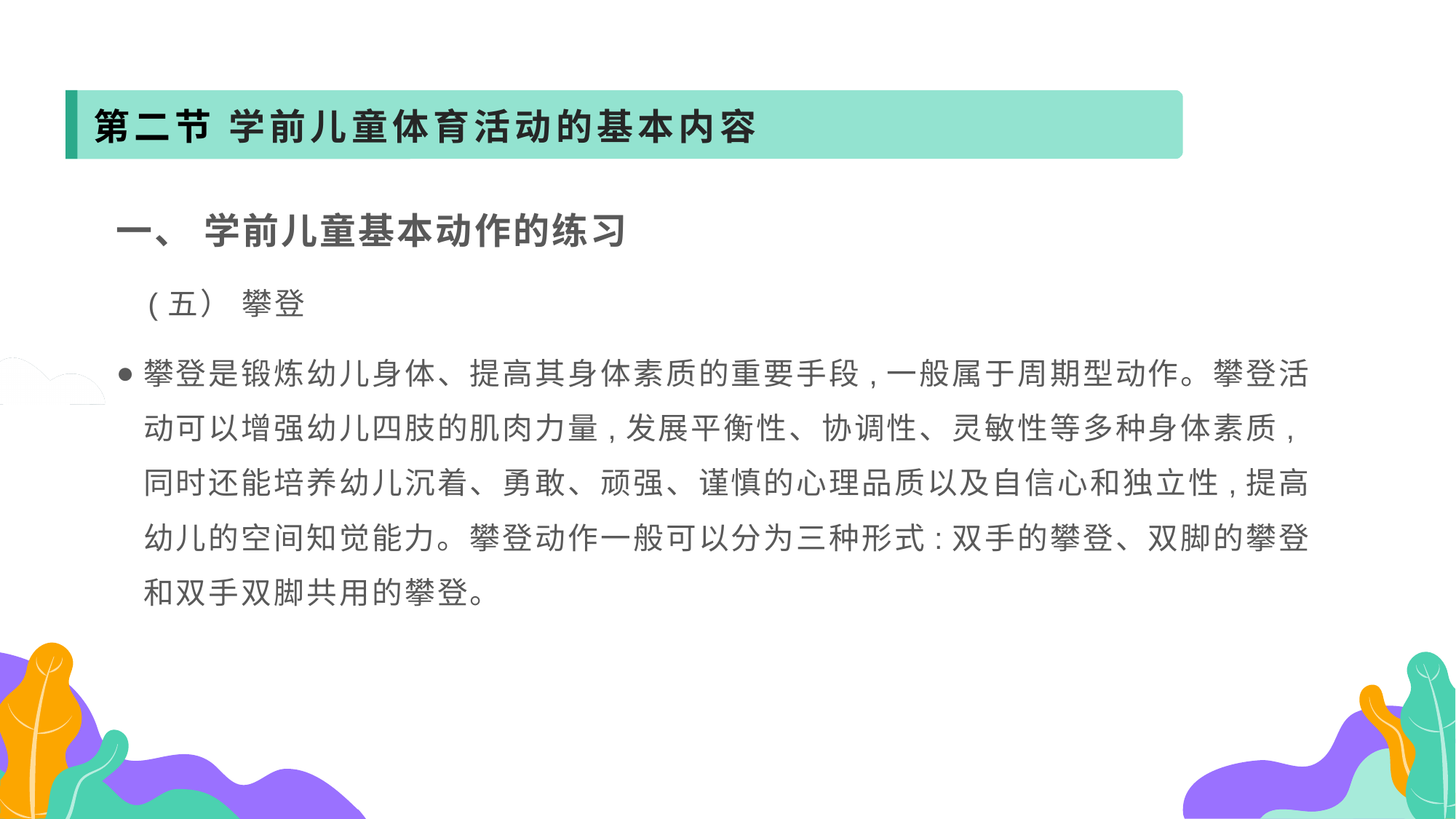

第二节 学前儿童体育活动的基本内容
一、 学前儿童基本动作的练习
   (五） 攀登
攀登是锻炼幼儿身体、提高其身体素质的重要手段,一般属于周期型动作。攀登活动可以增强幼儿四肢的肌肉力量,发展平衡性、协调性、灵敏性等多种身体素质,同时还能培养幼儿沉着、勇敢、顽强、谨慎的心理品质以及自信心和独立性,提高幼儿的空间知觉能力。攀登动作一般可以分为三种形式:双手的攀登、双脚的攀登和双手双脚共用的攀登。